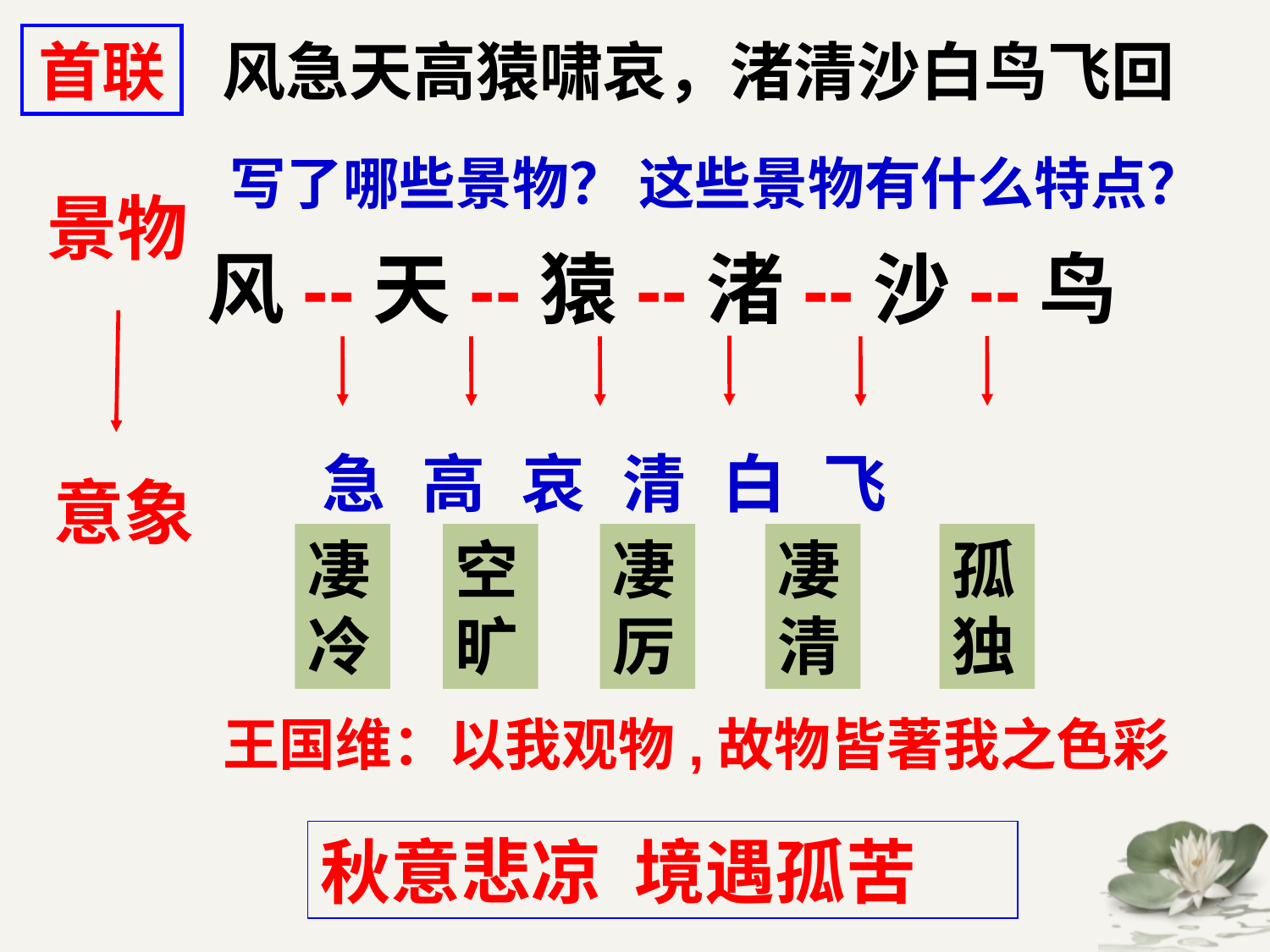

首联
风急天高猿啸哀，渚清沙白鸟飞回
写了哪些景物？ 这些景物有什么特点？
景物
风--天--猿--渚--沙--鸟

急  高  哀  清  白  飞
意象
凄冷
空旷
凄厉
凄清
孤独
王国维：以我观物,故物皆著我之色彩
秋意悲凉  境遇孤苦